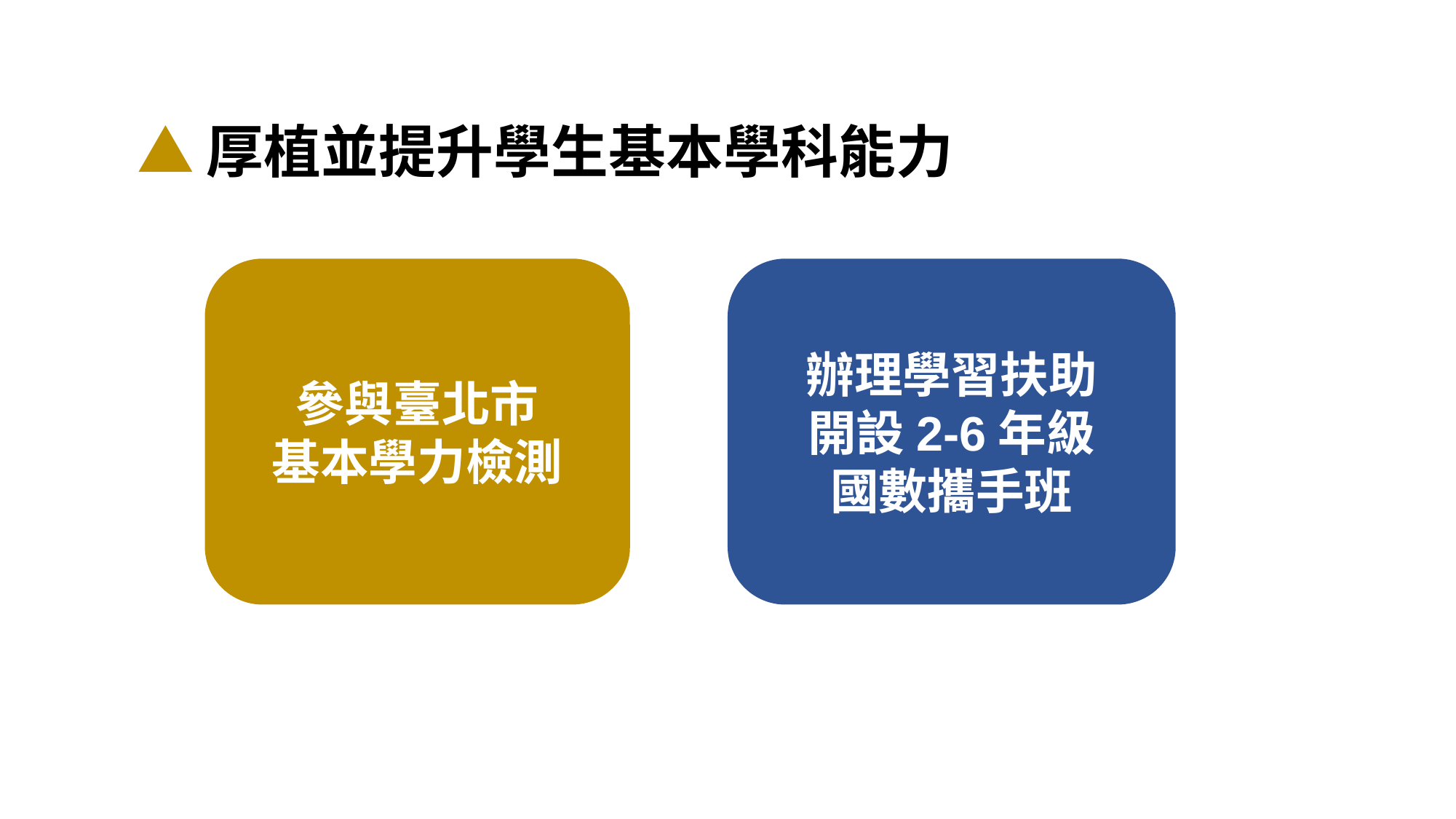

# ▲厚植並提升學生基本學科能力
參與臺北市
基本學力檢測
辦理學習扶助
開設2-6年級
國數攜手班